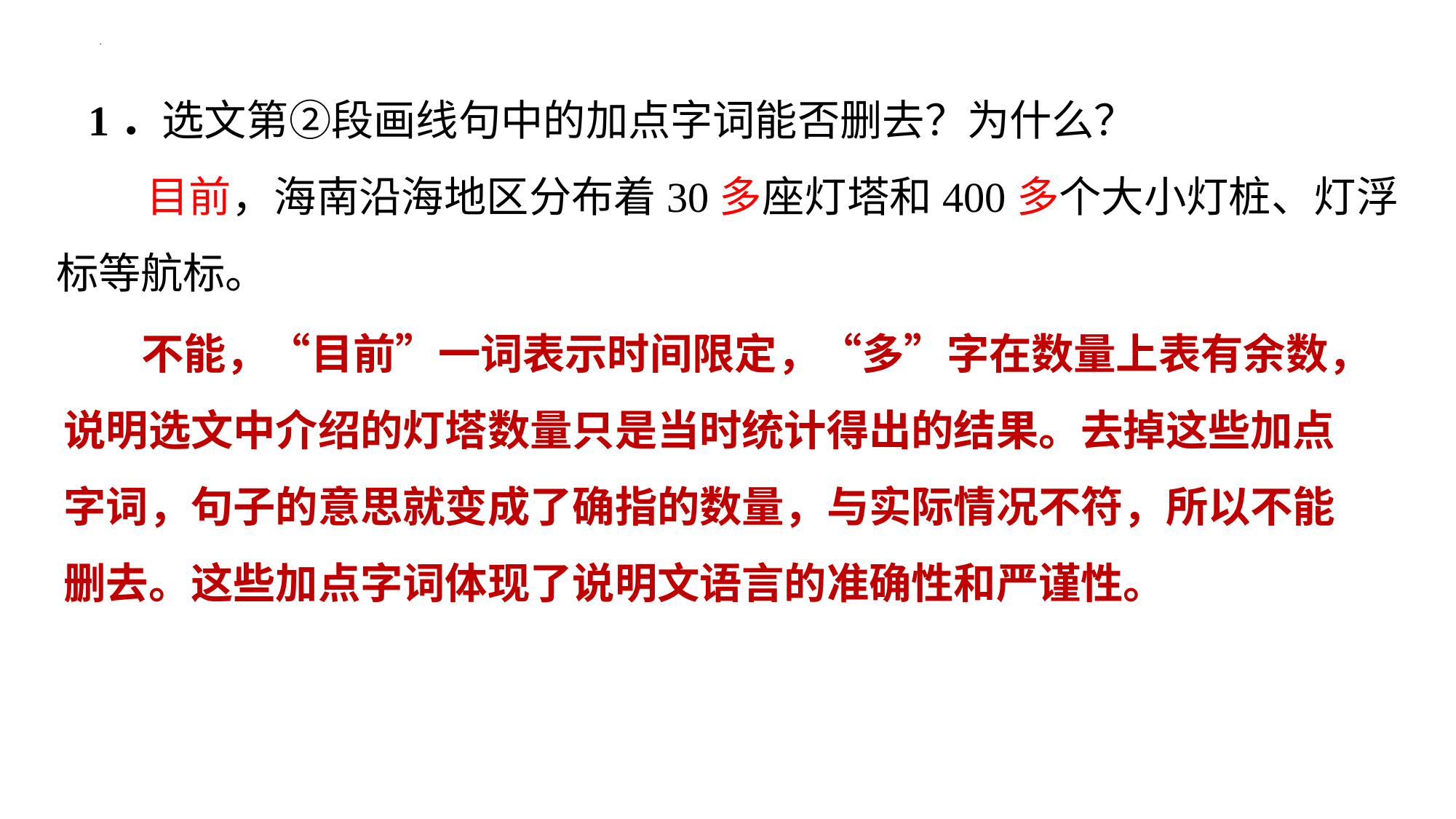

#
1．选文第②段画线句中的加点字词能否删去？为什么？
     目前，海南沿海地区分布着30多座灯塔和400多个大小灯桩、灯浮标等航标。
       不能，“目前”一词表示时间限定，“多”字在数量上表有余数，说明选文中介绍的灯塔数量只是当时统计得出的结果。去掉这些加点字词，句子的意思就变成了确指的数量，与实际情况不符，所以不能删去。这些加点字词体现了说明文语言的准确性和严谨性。